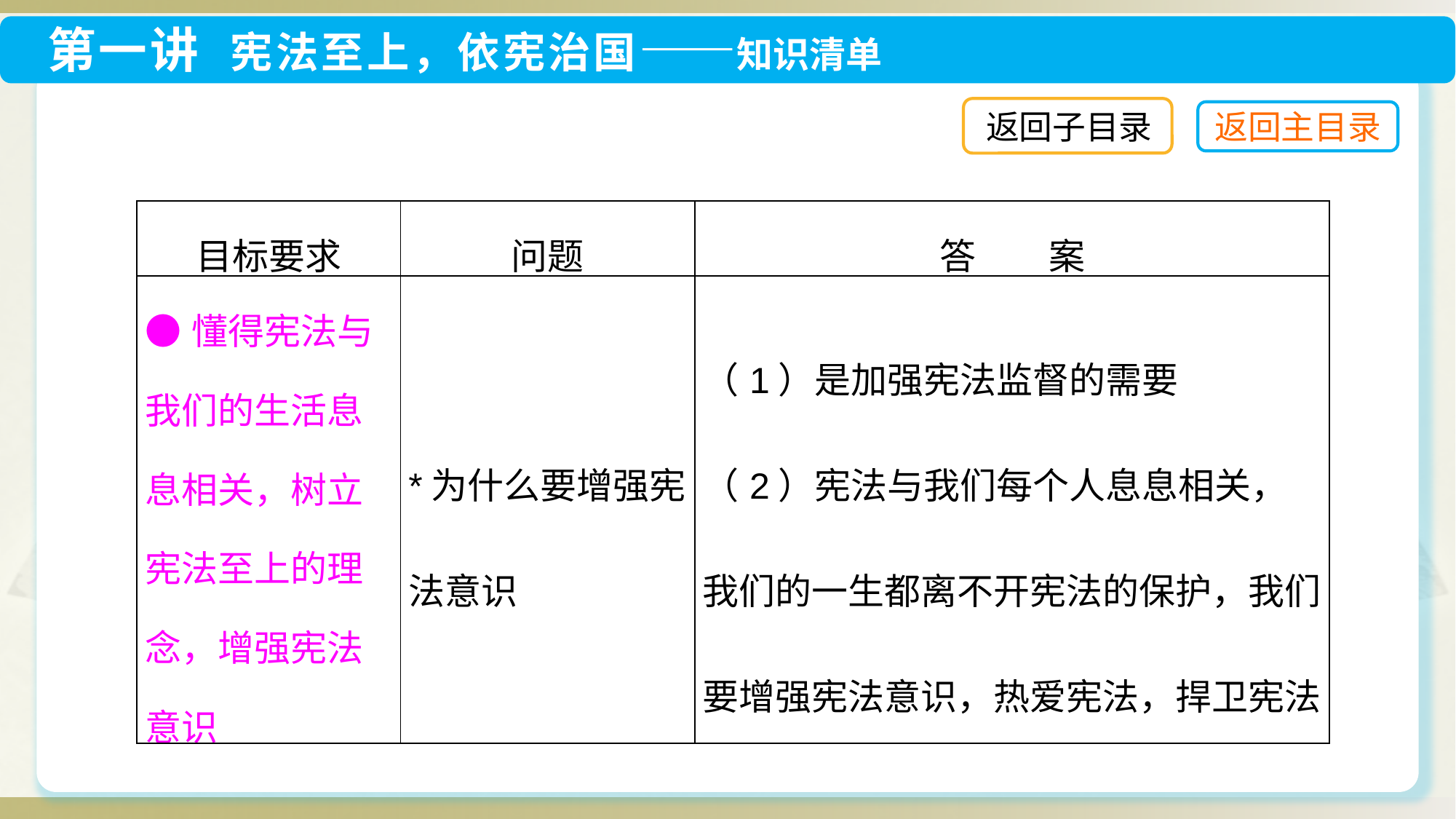

返回子目录
| 目标要求 | 问题 | 答　　案 |
| --- | --- | --- |
| ●懂得宪法与我们的生活息息相关，树立宪法至上的理念，增强宪法意识 | \*为什么要增强宪法意识 | （1）是加强宪法监督的需要 （2）宪法与我们每个人息息相关，我们的一生都离不开宪法的保护，我们要增强宪法意识，热爱宪法，捍卫宪法 |